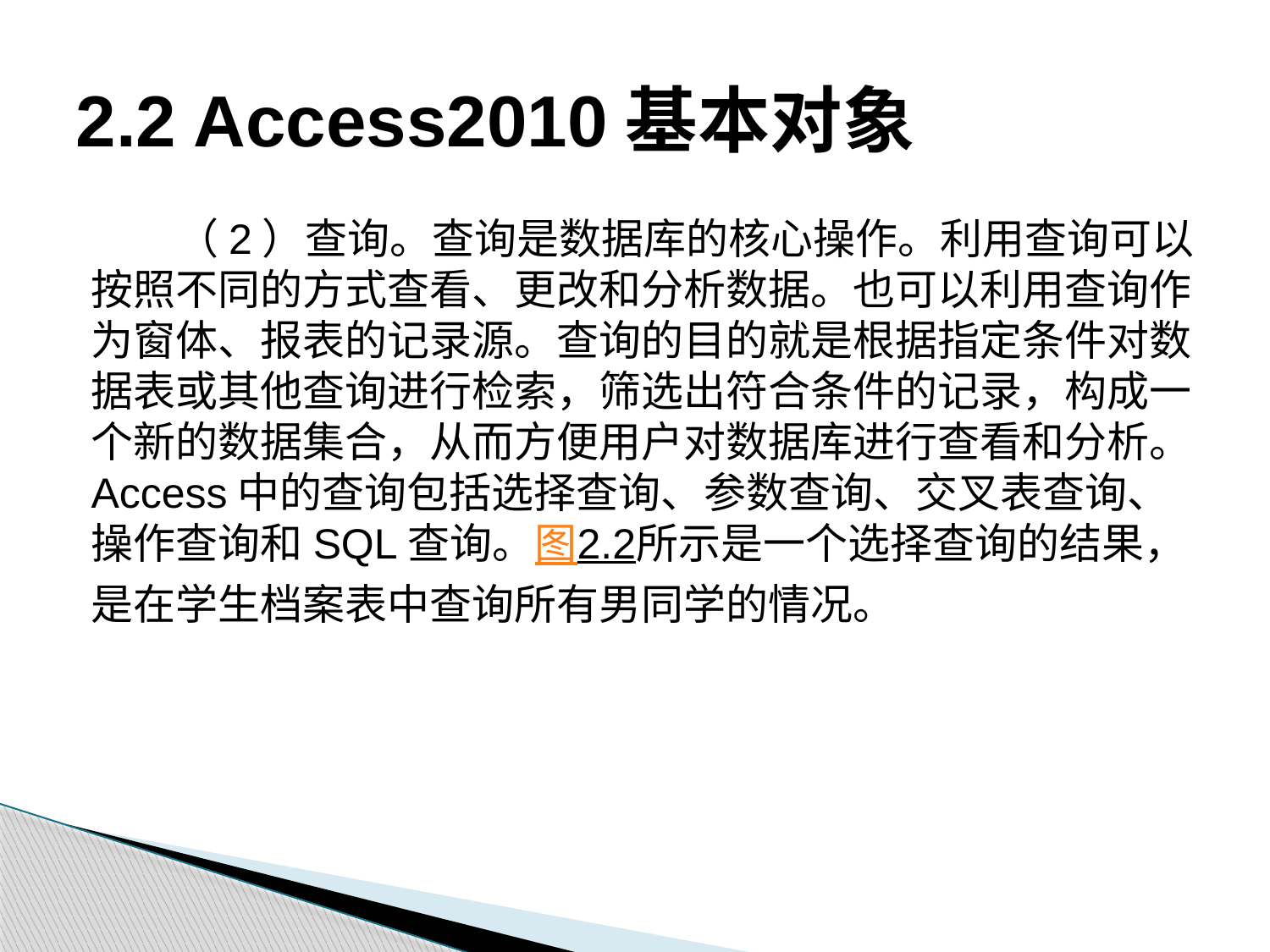

# 2.2 Access2010基本对象
（2）查询。查询是数据库的核心操作。利用查询可以按照不同的方式查看、更改和分析数据。也可以利用查询作为窗体、报表的记录源。查询的目的就是根据指定条件对数据表或其他查询进行检索，筛选出符合条件的记录，构成一个新的数据集合，从而方便用户对数据库进行查看和分析。Access中的查询包括选择查询、参数查询、交叉表查询、操作查询和SQL查询。图2.2所示是一个选择查询的结果，是在学生档案表中查询所有男同学的情况。